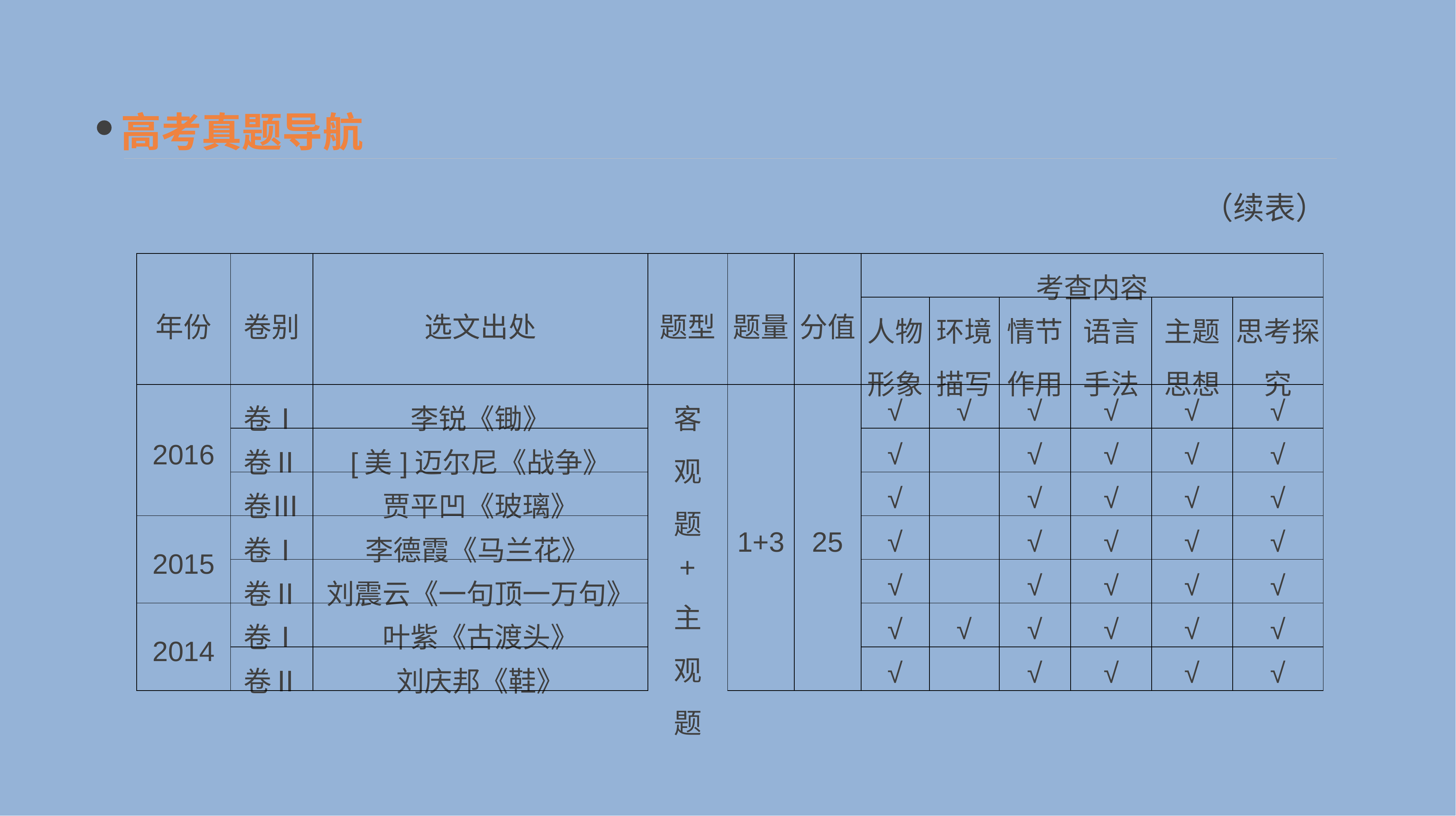

高考真题导航

（续表）
| 年份 | 卷别 | 选文出处 | 题型 | 题量 | 分值 | 考查内容 |  |  |  |  |  |
| --- | --- | --- | --- | --- | --- | --- | --- | --- | --- | --- | --- |
|  |  |  |  |  |  | 人物形象 | 环境描写 | 情节作用 | 语言手法 | 主题思想 | 思考探究 |
| 2016 | 卷Ⅰ | 李锐《锄》 | 客 观 题 + 主 观 题 | 1+3 | 25 | √ | √ | √ | √ | √ | √ |
|  | 卷Ⅱ | [美]迈尔尼《战争》 |  |  |  | √ |  | √ | √ | √ | √ |
|  | 卷Ⅲ | 贾平凹《玻璃》 |  |  |  | √ |  | √ | √ | √ | √ |
| 2015 | 卷Ⅰ | 李德霞《马兰花》 |  |  |  | √ |  | √ | √ | √ | √ |
|  | 卷Ⅱ | 刘震云《一句顶一万句》 |  |  |  | √ |  | √ | √ | √ | √ |
| 2014 | 卷Ⅰ | 叶紫《古渡头》 |  |  |  | √ | √ | √ | √ | √ | √ |
|  | 卷Ⅱ | 刘庆邦《鞋》 |  |  |  | √ |  | √ | √ | √ | √ |